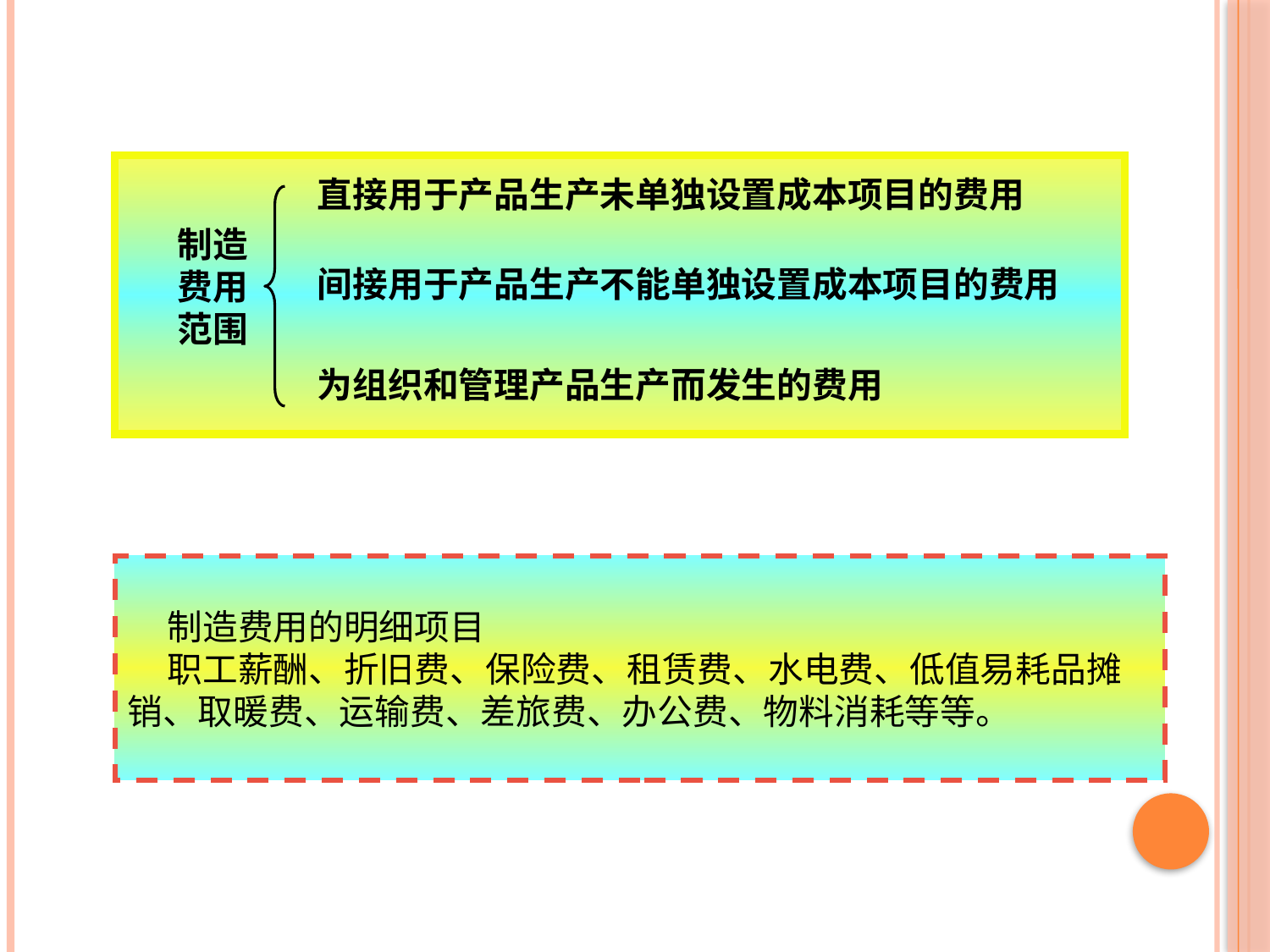

直接用于产品生产未单独设置成本项目的费用

制造费用范围
间接用于产品生产不能单独设置成本项目的费用
为组织和管理产品生产而发生的费用

    制造费用的明细项目
    职工薪酬、折旧费、保险费、租赁费、水电费、低值易耗品摊销、取暖费、运输费、差旅费、办公费、物料消耗等等。